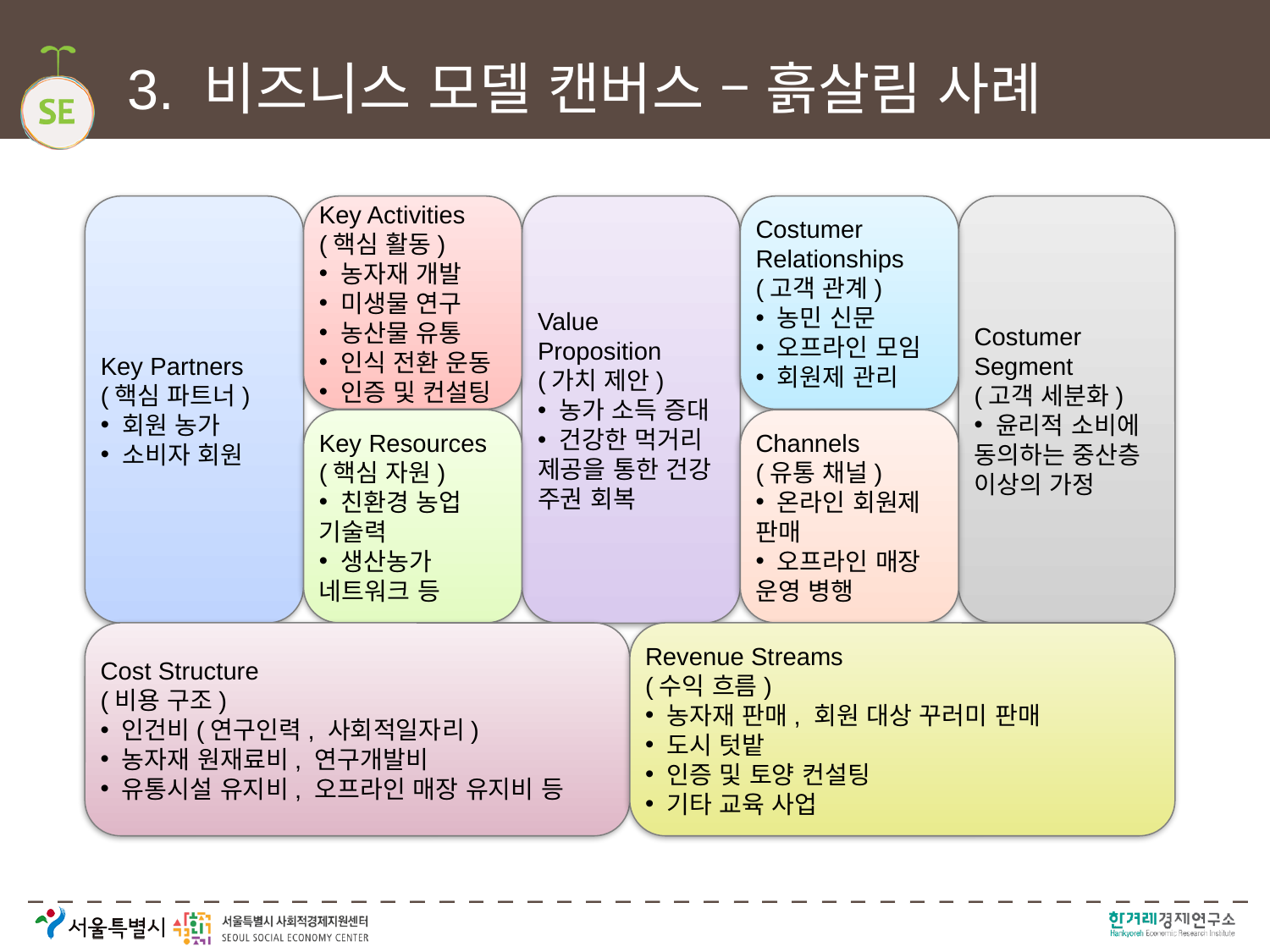

# 3. 비즈니스 모델 캔버스 – 흙살림 사례
Key Partners
(핵심 파트너)
 회원 농가
 소비자 회원
Key Activities
(핵심 활동)
 농자재 개발
 미생물 연구
 농산물 유통
 인식 전환 운동
 인증 및 컨설팅
Value
Proposition
(가치 제안)
 농가 소득 증대
 건강한 먹거리 제공을 통한 건강 주권 회복
Costumer
Relationships
(고객 관계)
 농민 신문
 오프라인 모임
 회원제 관리
Costumer
Segment
(고객 세분화)
 윤리적 소비에 동의하는 중산층 이상의 가정
Key Resources
(핵심 자원)
 친환경 농업 기술력
 생산농가 네트워크 등
Channels
(유통 채널)
 온라인 회원제 판매
 오프라인 매장 운영 병행
Cost Structure
(비용 구조)
 인건비(연구인력, 사회적일자리)
 농자재 원재료비, 연구개발비
 유통시설 유지비, 오프라인 매장 유지비 등
Revenue Streams
(수익 흐름)
 농자재 판매, 회원 대상 꾸러미 판매
 도시 텃밭
 인증 및 토양 컨설팅
 기타 교육 사업